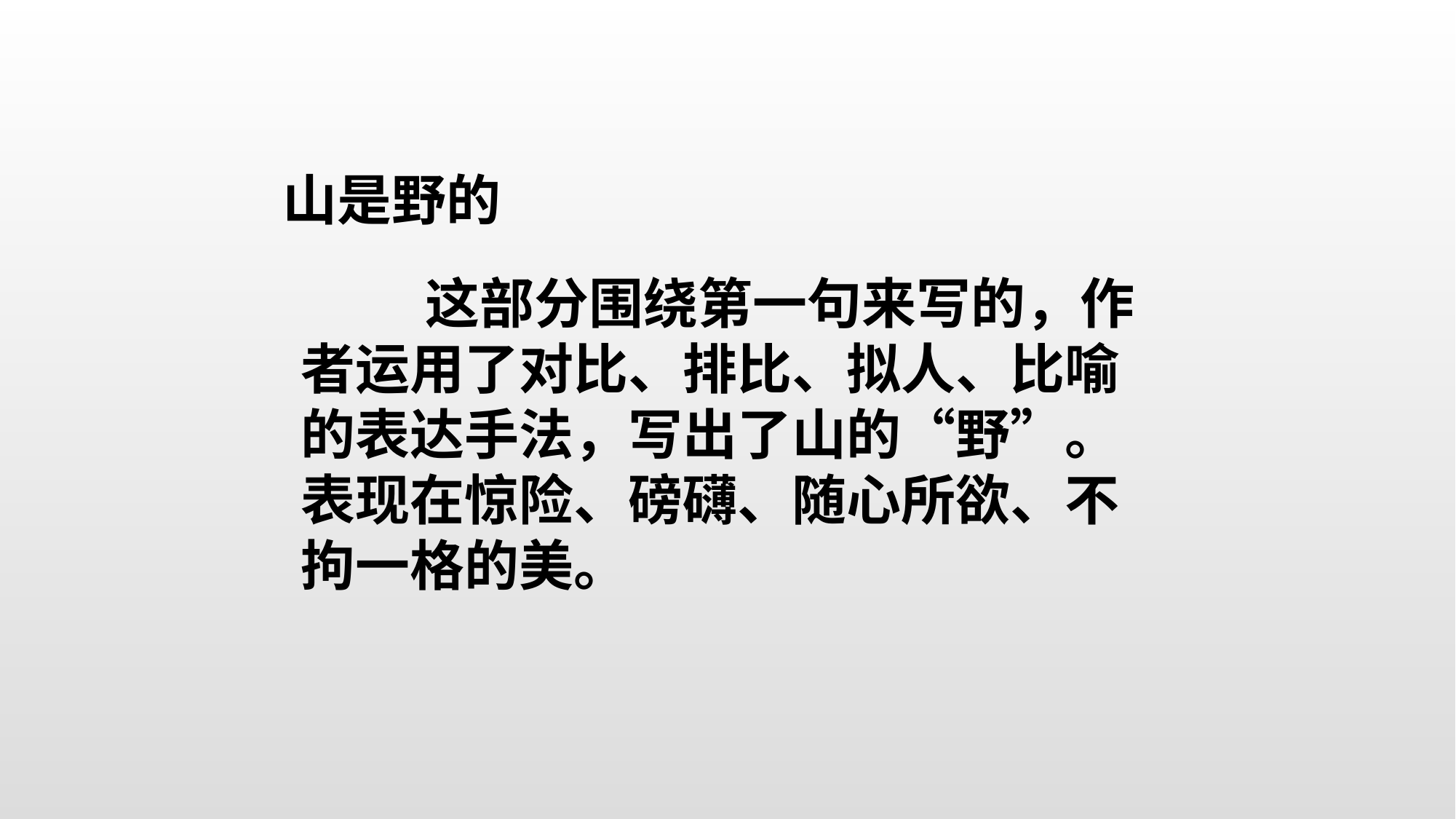

山是野的
         这部分围绕第一句来写的，作者运用了对比、排比、拟人、比喻的表达手法，写出了山的“野”。表现在惊险、磅礴、随心所欲、不拘一格的美。